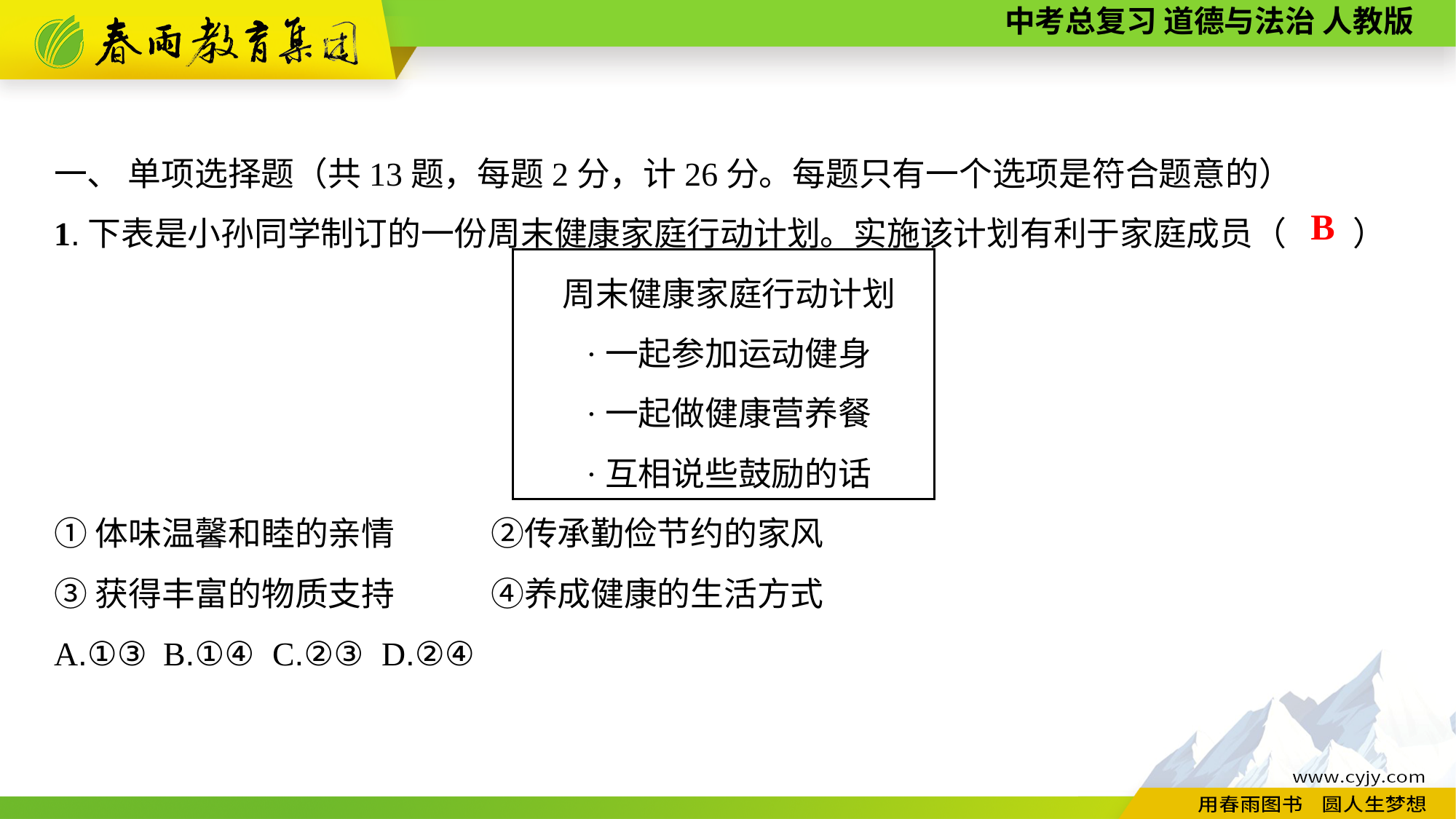

一、 单项选择题（共13题，每题2分，计26分。每题只有一个选项是符合题意的）
1.下表是小孙同学制订的一份周末健康家庭行动计划。实施该计划有利于家庭成员（　　）
周末健康家庭行动计划
·一起参加运动健身
·一起做健康营养餐
·互相说些鼓励的话
①体味温馨和睦的亲情	②传承勤俭节约的家风
③获得丰富的物质支持	④养成健康的生活方式
A.①③	B.①④	C.②③	D.②④
B